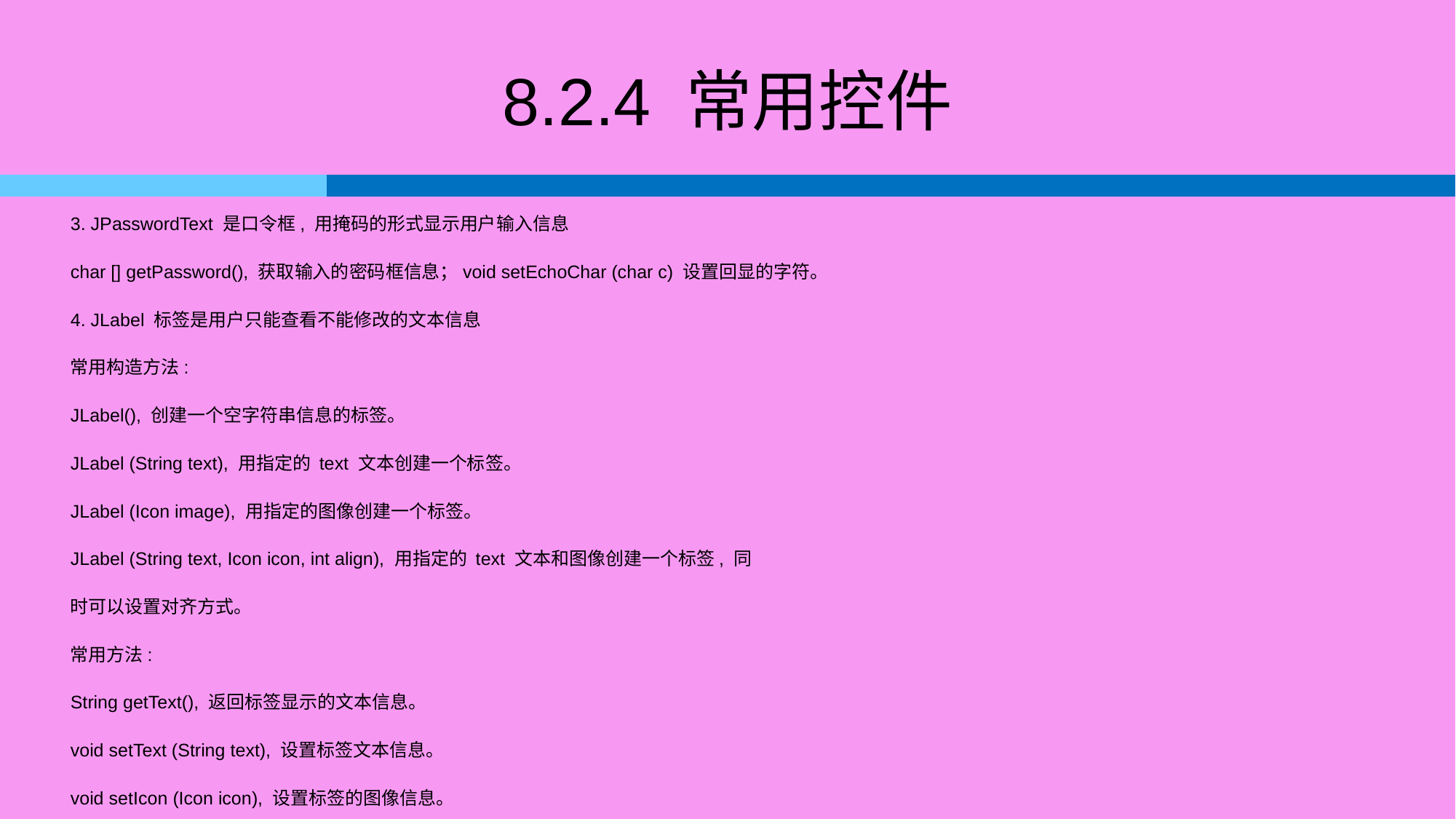

# 8.2.4 常用控件
3. JPasswordText 是口令框, 用掩码的形式显示用户输入信息
char [] getPassword(), 获取输入的密码框信息；void setEchoChar (char c) 设置回显的字符。
4. JLabel 标签是用户只能查看不能修改的文本信息
常用构造方法:
JLabel(), 创建一个空字符串信息的标签。
JLabel (String text), 用指定的 text 文本创建一个标签。
JLabel (Icon image), 用指定的图像创建一个标签。
JLabel (String text, Icon icon, int align), 用指定的 text 文本和图像创建一个标签, 同
时可以设置对齐方式。
常用方法:
String getText(), 返回标签显示的文本信息。
void setText (String text), 设置标签文本信息。
void setIcon (Icon icon), 设置标签的图像信息。